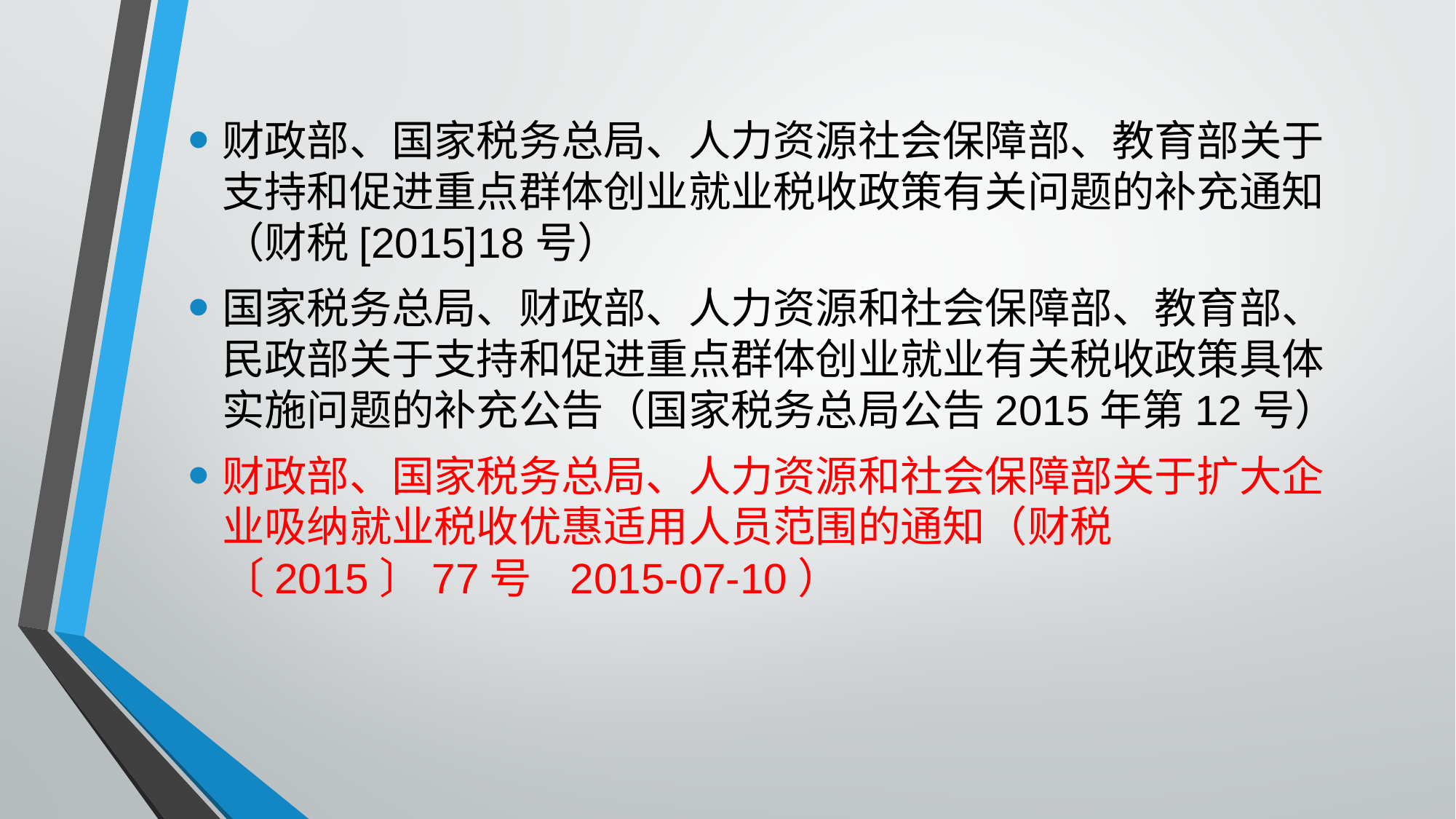

财政部、国家税务总局、人力资源社会保障部、教育部关于支持和促进重点群体创业就业税收政策有关问题的补充通知（财税[2015]18号）
国家税务总局、财政部、人力资源和社会保障部、教育部、民政部关于支持和促进重点群体创业就业有关税收政策具体实施问题的补充公告（国家税务总局公告2015年第12号）
财政部、国家税务总局、人力资源和社会保障部关于扩大企业吸纳就业税收优惠适用人员范围的通知（财税〔2015〕77号   2015-07-10）